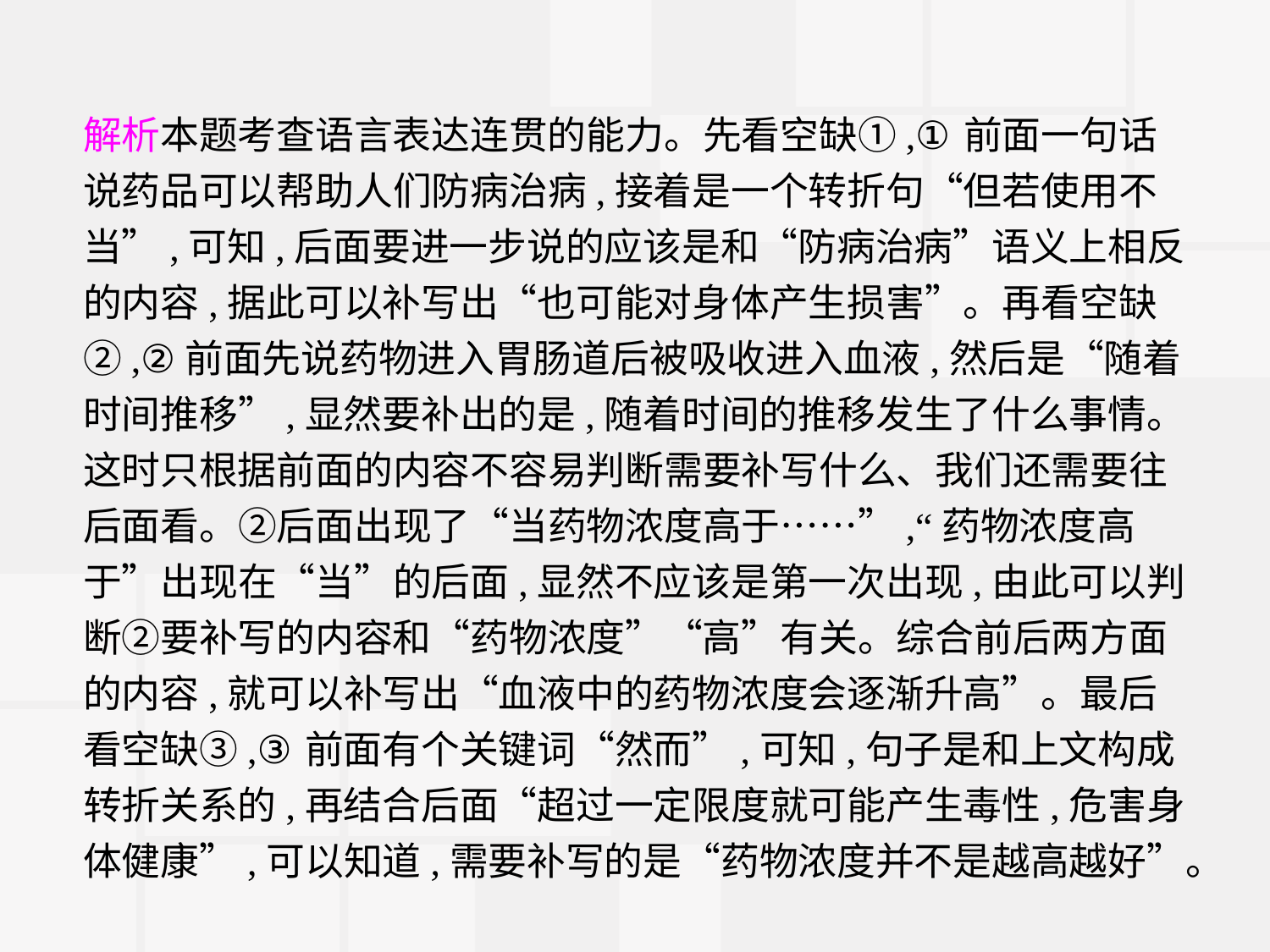

解析本题考查语言表达连贯的能力。先看空缺①,①前面一句话说药品可以帮助人们防病治病,接着是一个转折句“但若使用不当”,可知,后面要进一步说的应该是和“防病治病”语义上相反的内容,据此可以补写出“也可能对身体产生损害”。再看空缺②,②前面先说药物进入胃肠道后被吸收进入血液,然后是“随着时间推移”,显然要补出的是,随着时间的推移发生了什么事情。这时只根据前面的内容不容易判断需要补写什么、我们还需要往后面看。②后面出现了“当药物浓度高于……”,“药物浓度高于”出现在“当”的后面,显然不应该是第一次出现,由此可以判断②要补写的内容和“药物浓度”“高”有关。综合前后两方面的内容,就可以补写出“血液中的药物浓度会逐渐升高”。最后看空缺③,③前面有个关键词“然而”,可知,句子是和上文构成转折关系的,再结合后面“超过一定限度就可能产生毒性,危害身体健康”,可以知道,需要补写的是“药物浓度并不是越高越好”。